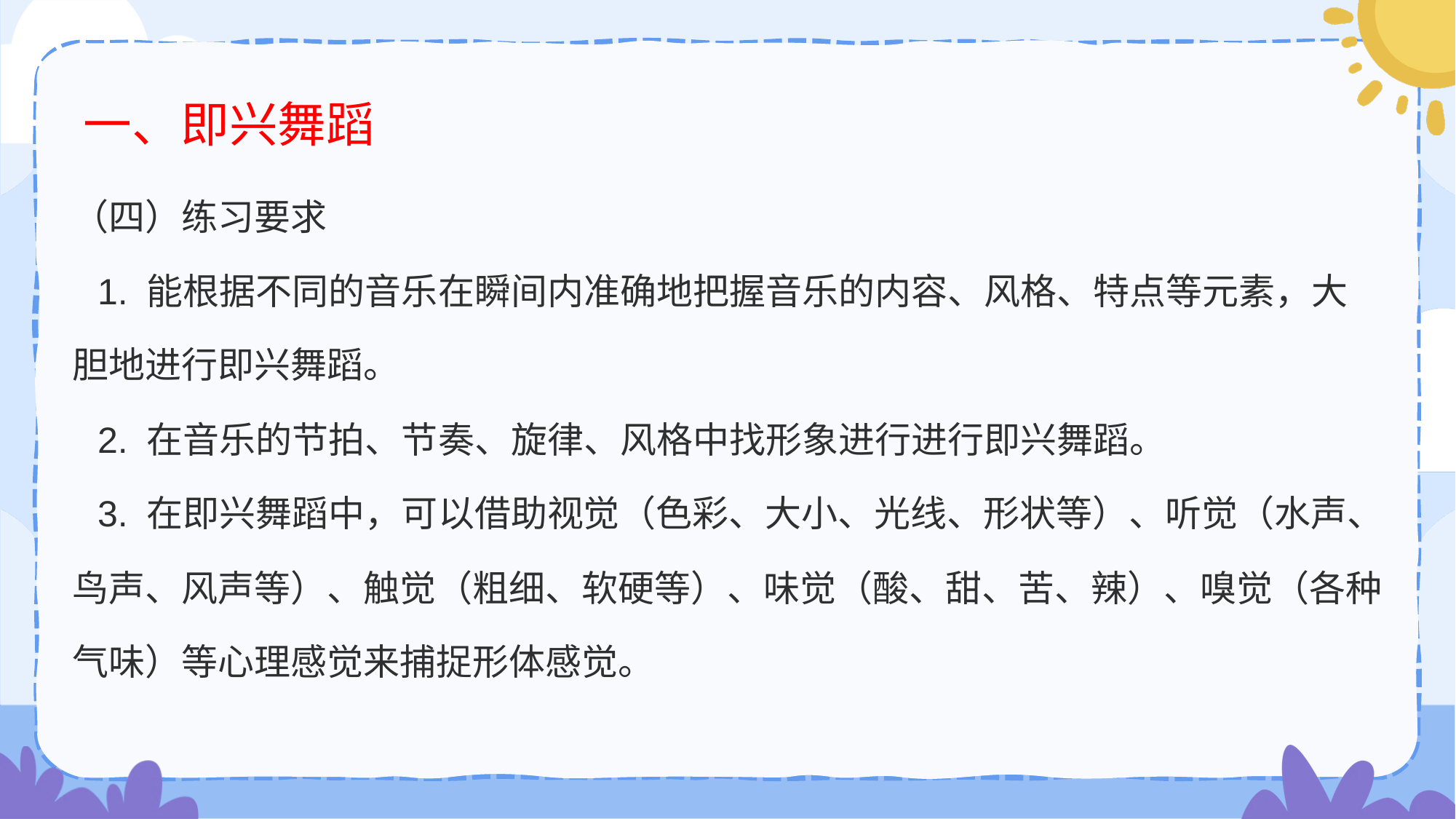

# 一、即兴舞蹈
（四）练习要求
  1. 能根据不同的音乐在瞬间内准确地把握音乐的内容、风格、特点等元素，大胆地进行即兴舞蹈。
  2. 在音乐的节拍、节奏、旋律、风格中找形象进行进行即兴舞蹈。
  3. 在即兴舞蹈中，可以借助视觉（色彩、大小、光线、形状等）、听觉（水声、鸟声、风声等）、触觉（粗细、软硬等）、味觉（酸、甜、苦、辣）、嗅觉（各种气味）等心理感觉来捕捉形体感觉。